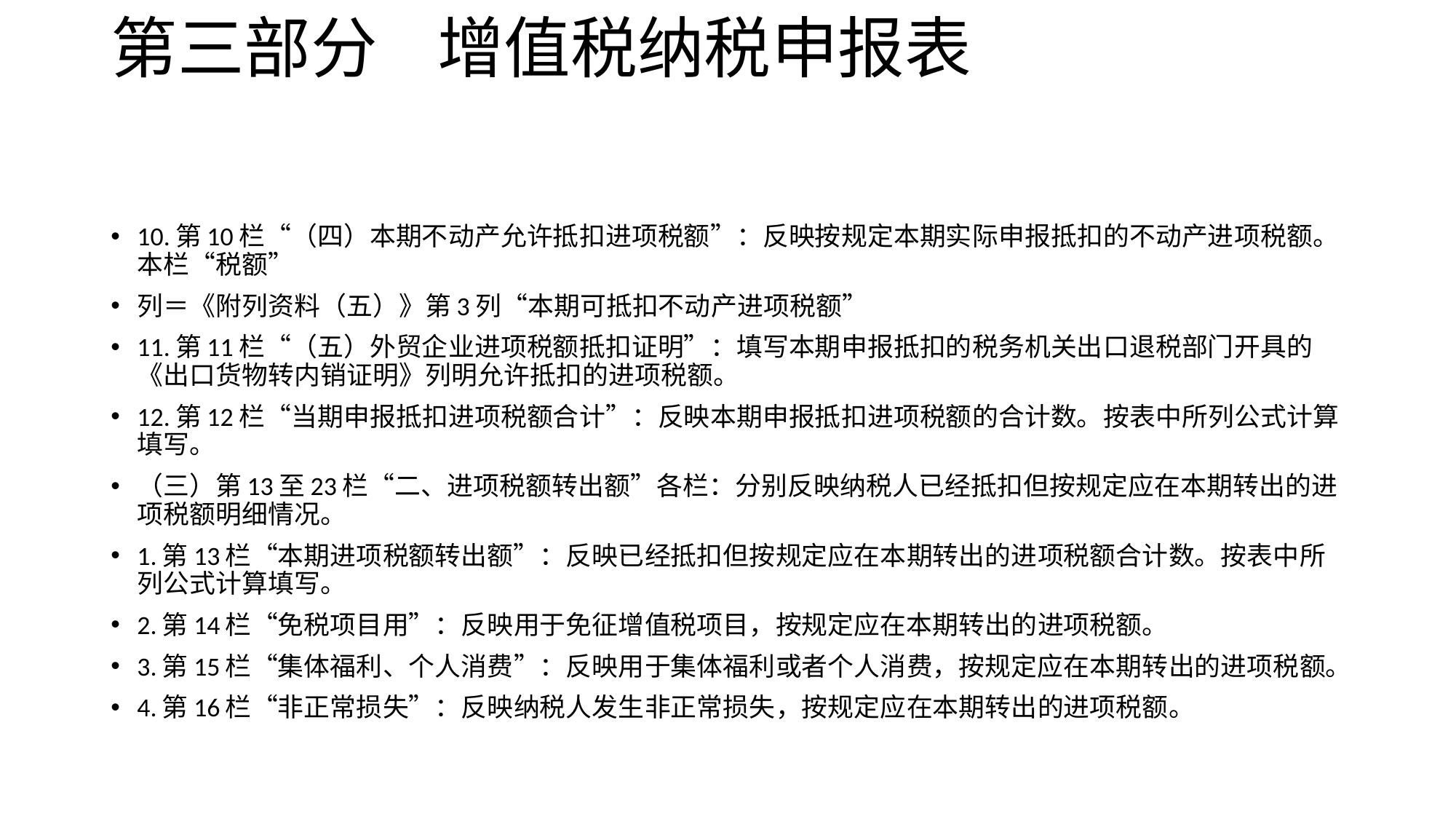

# 第三部分    增值税纳税申报表

10.第10栏“（四）本期不动产允许抵扣进项税额”：反映按规定本期实际申报抵扣的不动产进项税额。本栏“税额”
列＝《附列资料（五）》第3列“本期可抵扣不动产进项税额”
11.第11栏“（五）外贸企业进项税额抵扣证明”：填写本期申报抵扣的税务机关出口退税部门开具的《出口货物转内销证明》列明允许抵扣的进项税额。
12.第12栏“当期申报抵扣进项税额合计”：反映本期申报抵扣进项税额的合计数。按表中所列公式计算填写。
（三）第13至23栏“二、进项税额转出额”各栏：分别反映纳税人已经抵扣但按规定应在本期转出的进项税额明细情况。
1.第13栏“本期进项税额转出额”：反映已经抵扣但按规定应在本期转出的进项税额合计数。按表中所列公式计算填写。
2.第14栏“免税项目用”：反映用于免征增值税项目，按规定应在本期转出的进项税额。
3.第15栏“集体福利、个人消费”：反映用于集体福利或者个人消费，按规定应在本期转出的进项税额。
4.第16栏“非正常损失”：反映纳税人发生非正常损失，按规定应在本期转出的进项税额。